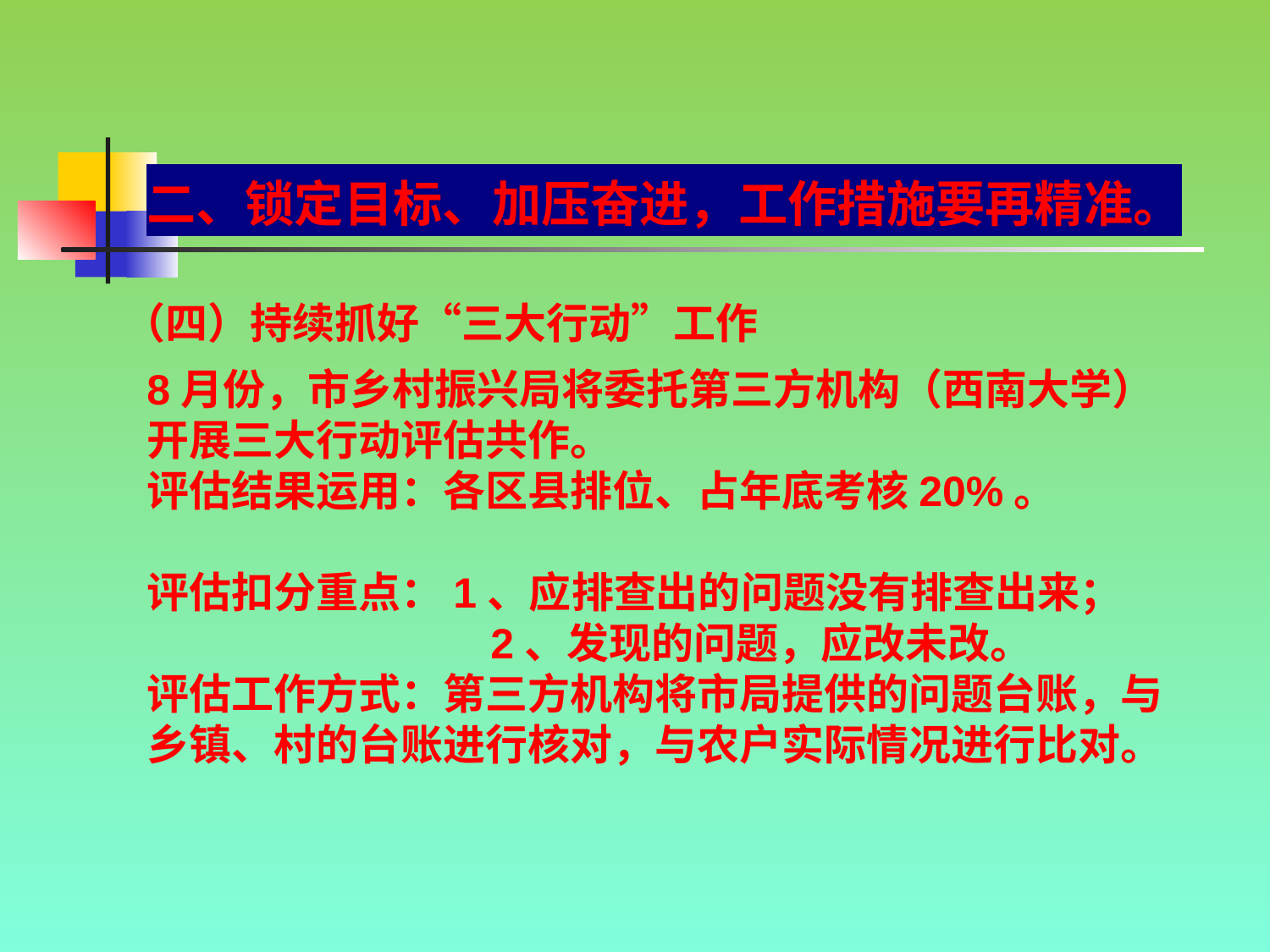

二、锁定目标、加压奋进，工作措施要再精准。
（四）持续抓好“三大行动”工作
8月份，市乡村振兴局将委托第三方机构（西南大学）开展三大行动评估共作。
评估结果运用：各区县排位、占年底考核20%。

评估扣分重点：1、应排查出的问题没有排查出来；
                             2、发现的问题，应改未改。
评估工作方式：第三方机构将市局提供的问题台账，与乡镇、村的台账进行核对，与农户实际情况进行比对。